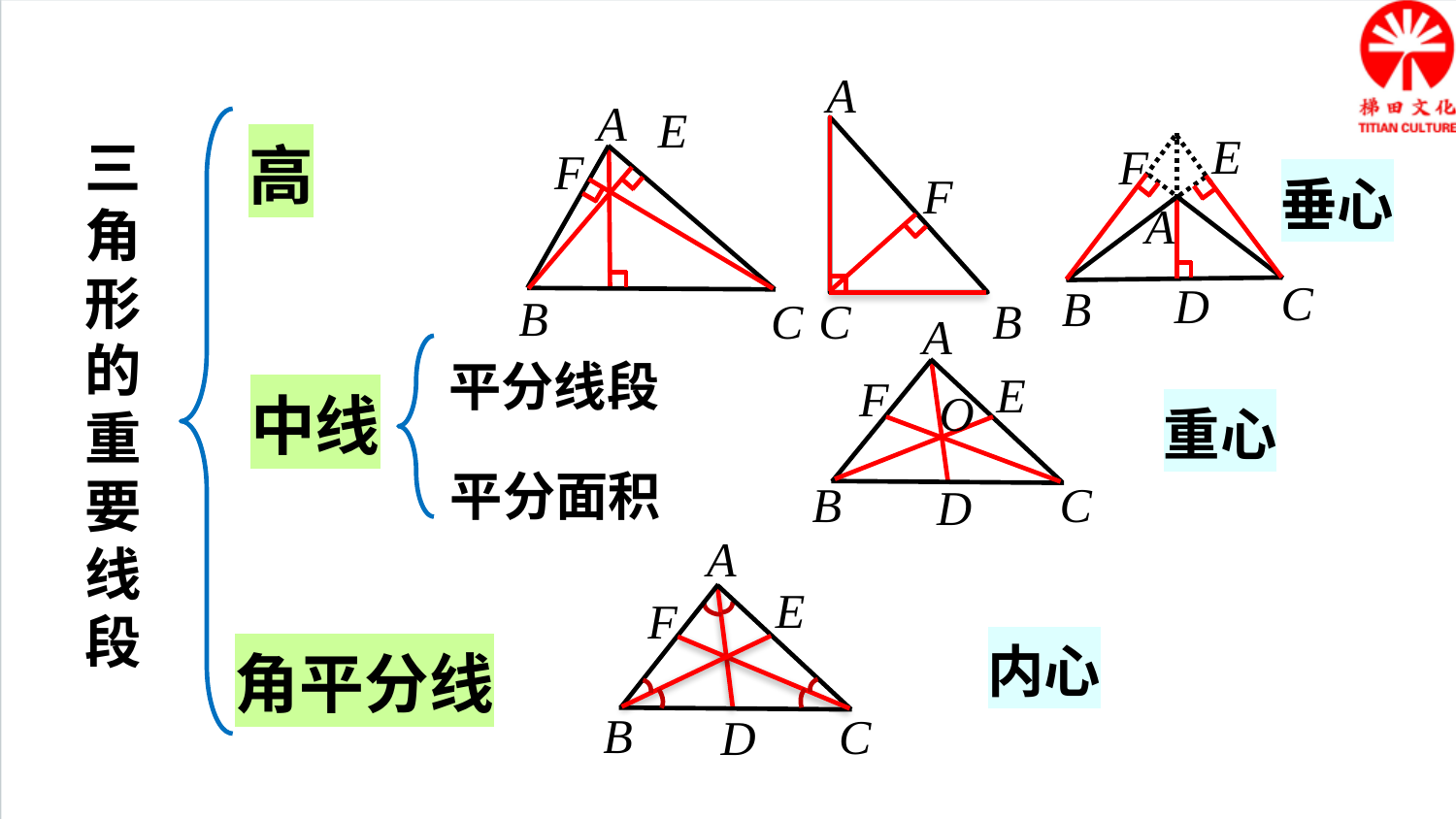

A

F
C
B
A
B
C
E
F
E
F
A
C
D
B

三角形的重要线段
高
垂心
A
B
C
E
F
O
D
平分线段

中线
重心

平分面积
A

B
C
E
F

D
内心
角平分线